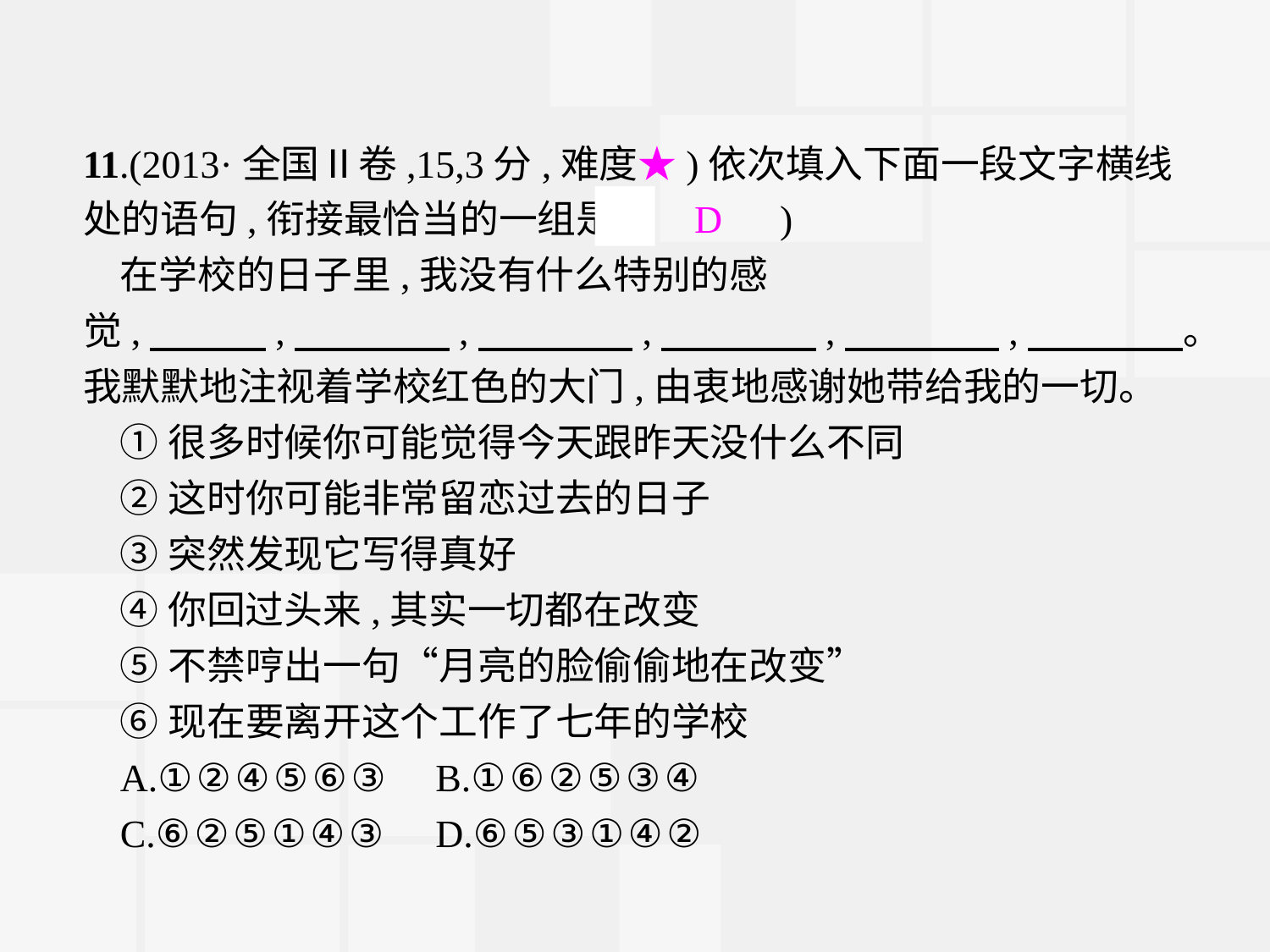

11.(2013·全国Ⅱ卷,15,3分,难度★)依次填入下面一段文字横线处的语句,衔接最恰当的一组是(　D　)
在学校的日子里,我没有什么特别的感觉,　　　,　　　　,　　　　,　　　　,　　　　,　　　　。我默默地注视着学校红色的大门,由衷地感谢她带给我的一切。
①很多时候你可能觉得今天跟昨天没什么不同
②这时你可能非常留恋过去的日子
③突然发现它写得真好
④你回过头来,其实一切都在改变
⑤不禁哼出一句“月亮的脸偷偷地在改变”
⑥现在要离开这个工作了七年的学校
A.①②④⑤⑥③	B.①⑥②⑤③④
C.⑥②⑤①④③	D.⑥⑤③①④②